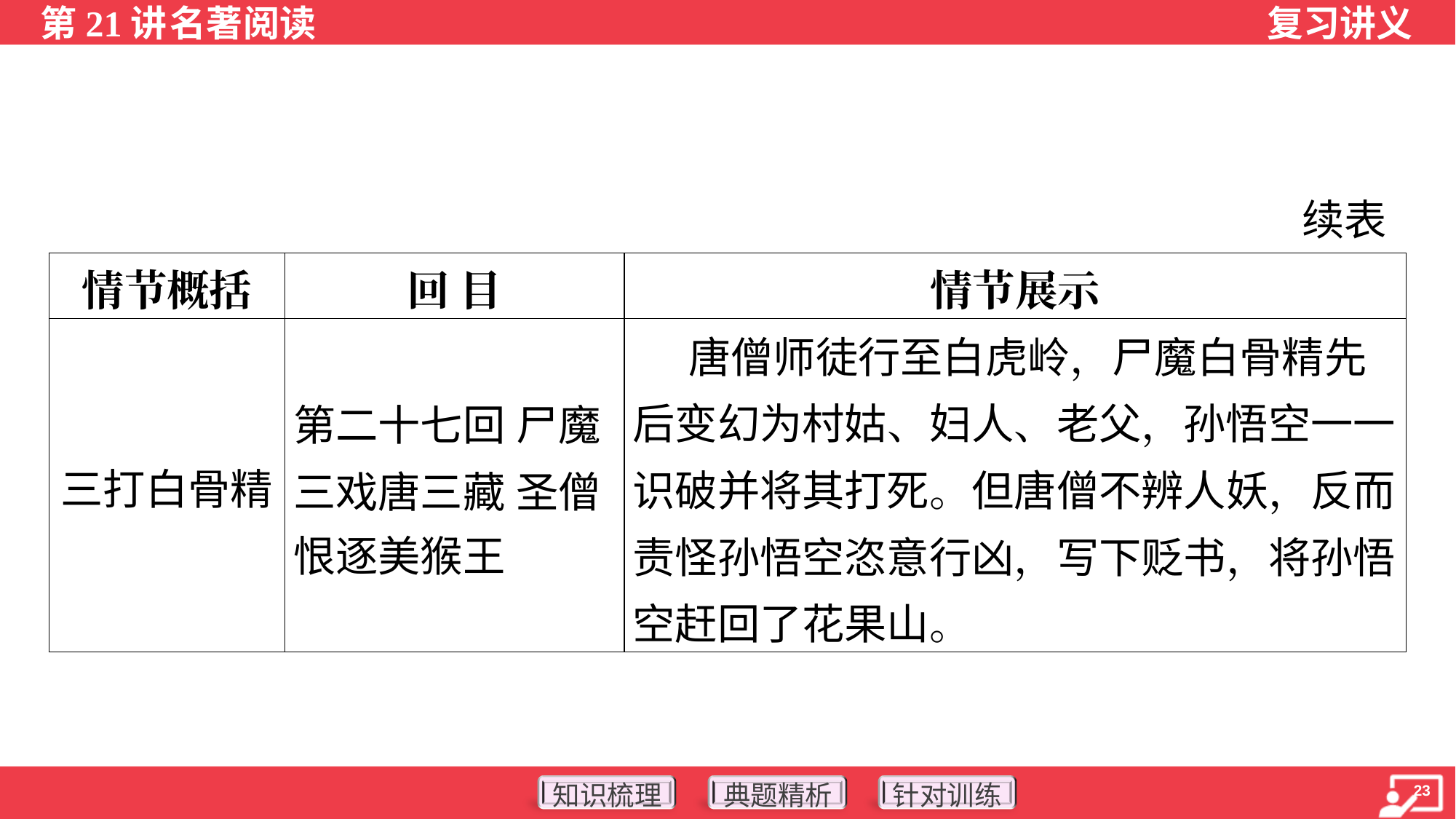

续表
| 情节概括 | 回 目 | 情节展示 |
| --- | --- | --- |
| 三打白骨精 | 第二十七回 尸魔 三戏唐三藏 圣僧 恨逐美猴王 | 唐僧师徒行至白虎岭，尸魔白骨精先后变幻为村姑、妇人、老父，孙悟空一一识破并将其打死。但唐僧不辨人妖，反而责怪孙悟空恣意行凶，写下贬书，将孙悟空赶回了花果山。 |